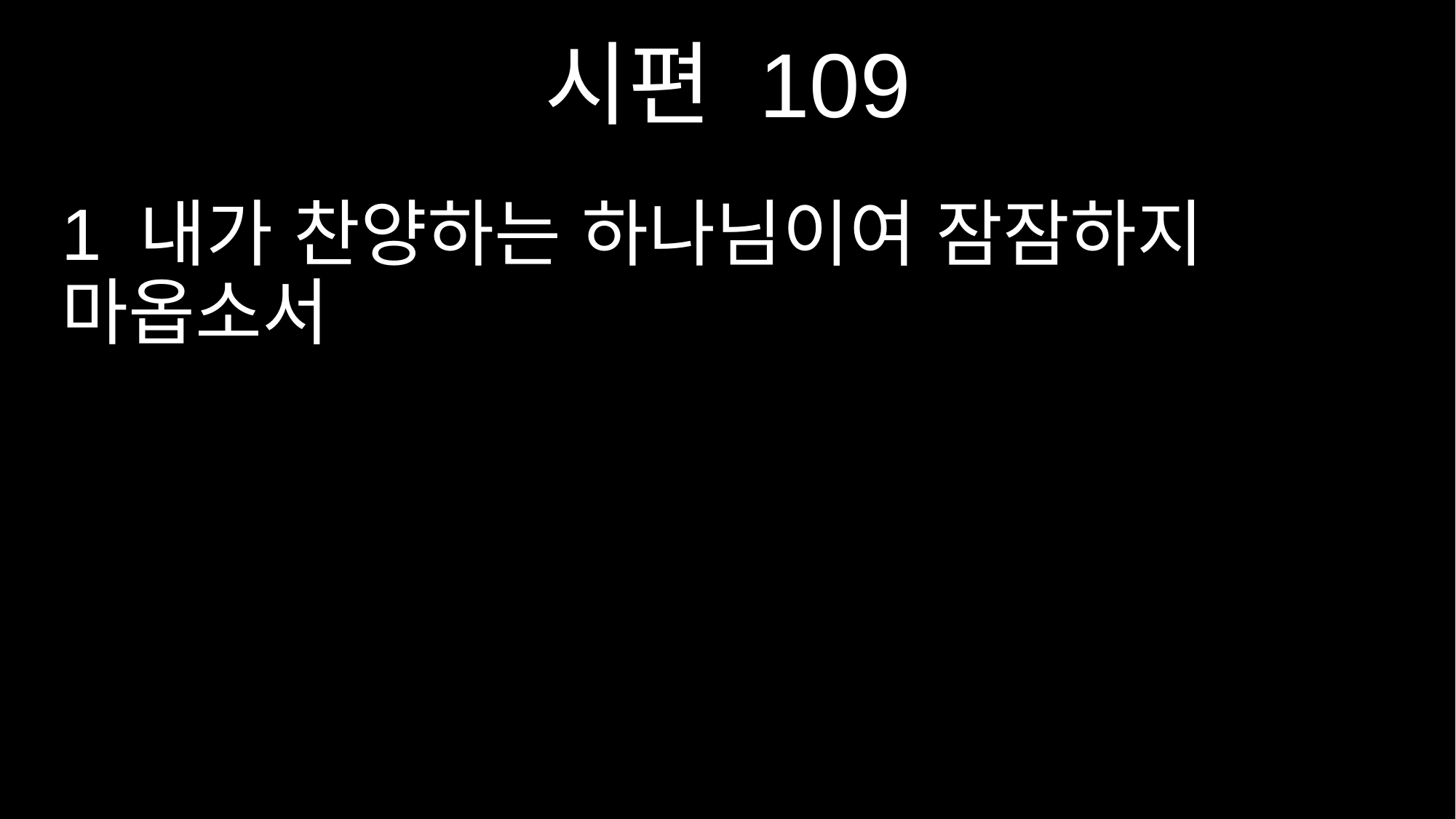

시편 109
1 내가 찬양하는 하나님이여 잠잠하지 마옵소서